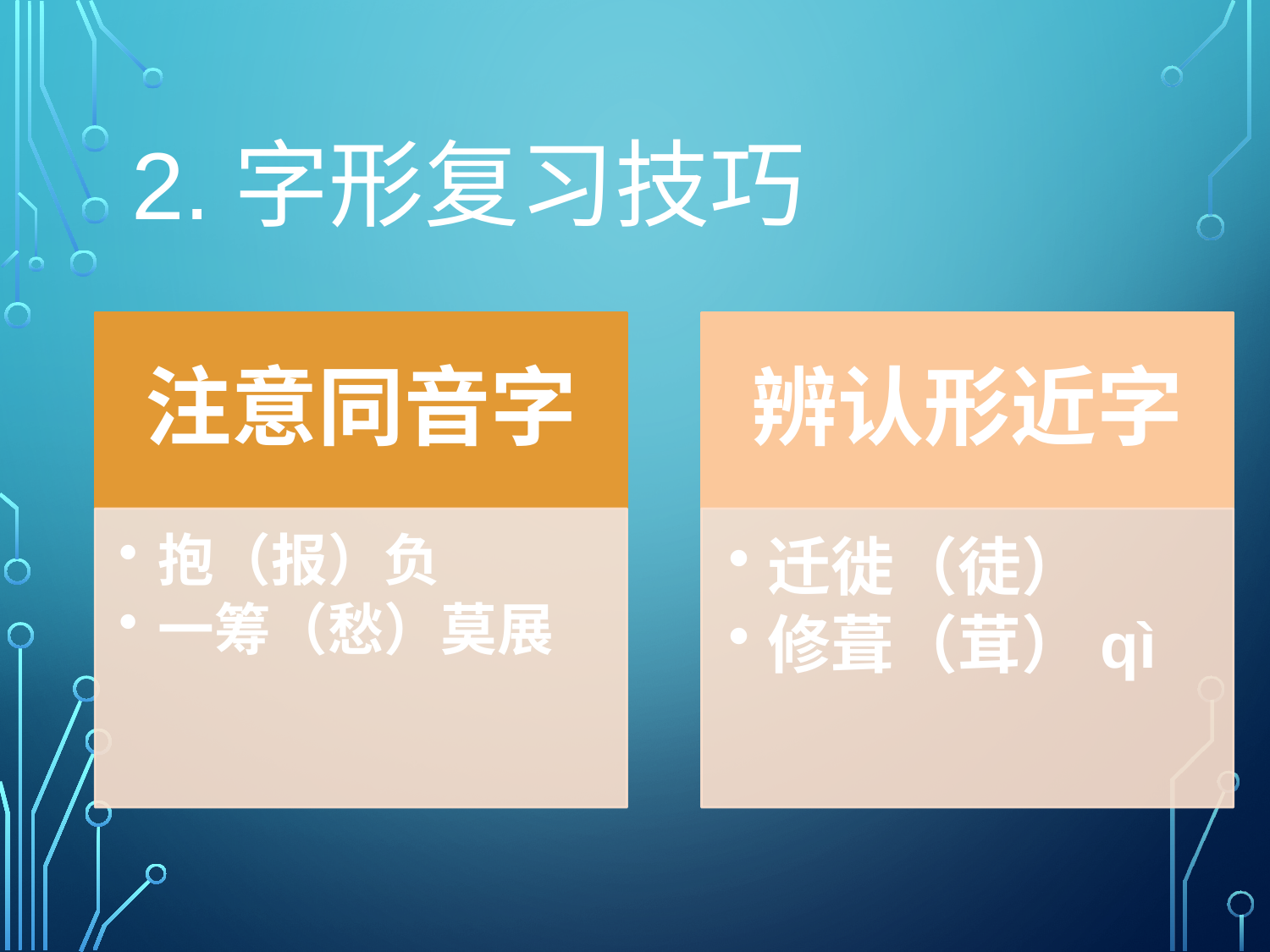

# 2.字形复习技巧
注意同音字
抱（报）负
一筹（愁）莫展
辨认形近字
迁徙（徒）
修葺（茸）qì